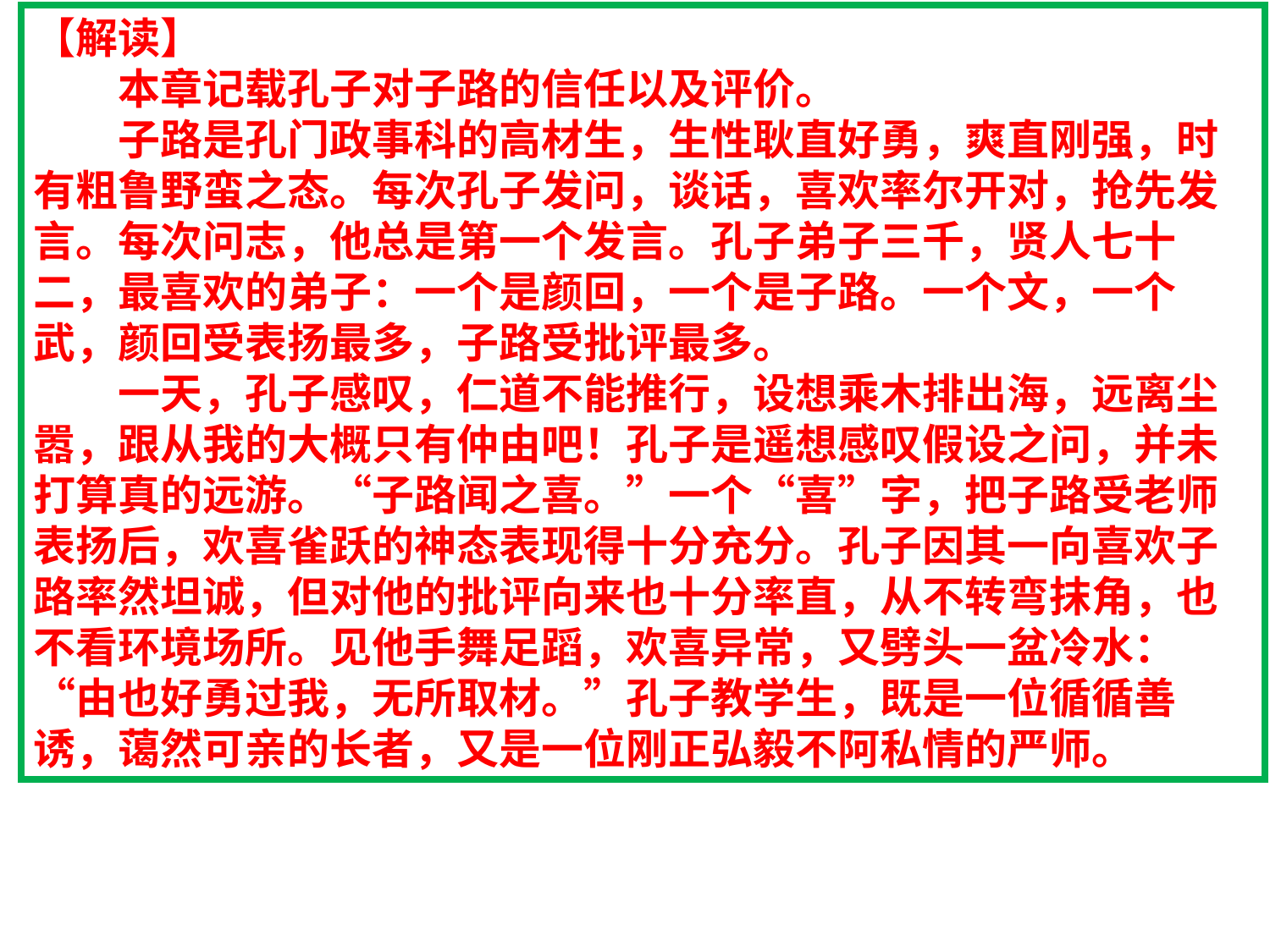

【解读】
　　本章记载孔子对子路的信任以及评价。
　　子路是孔门政事科的高材生，生性耿直好勇，爽直刚强，时有粗鲁野蛮之态。每次孔子发问，谈话，喜欢率尔开对，抢先发言。每次问志，他总是第一个发言。孔子弟子三千，贤人七十二，最喜欢的弟子：一个是颜回，一个是子路。一个文，一个武，颜回受表扬最多，子路受批评最多。
　　一天，孔子感叹，仁道不能推行，设想乘木排出海，远离尘嚣，跟从我的大概只有仲由吧！孔子是遥想感叹假设之问，并未打算真的远游。“子路闻之喜。”一个“喜”字，把子路受老师表扬后，欢喜雀跃的神态表现得十分充分。孔子因其一向喜欢子路率然坦诚，但对他的批评向来也十分率直，从不转弯抹角，也不看环境场所。见他手舞足蹈，欢喜异常，又劈头一盆冷水：“由也好勇过我，无所取材。”孔子教学生，既是一位循循善诱，蔼然可亲的长者，又是一位刚正弘毅不阿私情的严师。